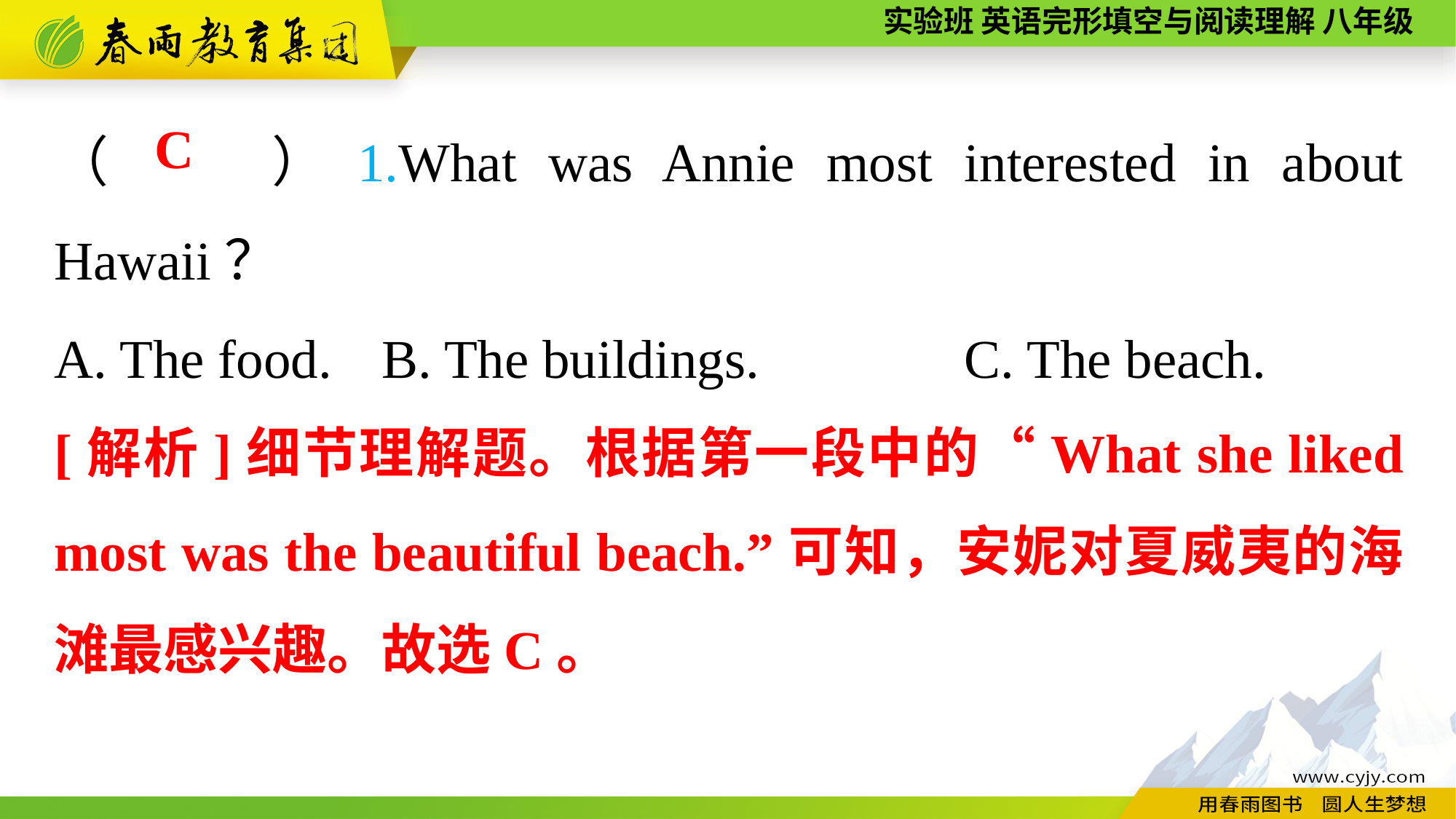

（　　）1.What was Annie most interested in about Hawaii？
A. The food.	B. The buildings.               C. The beach.
C
[解析]细节理解题。根据第一段中的“What she liked most was the beautiful beach.”可知，安妮对夏威夷的海滩最感兴趣。故选C。